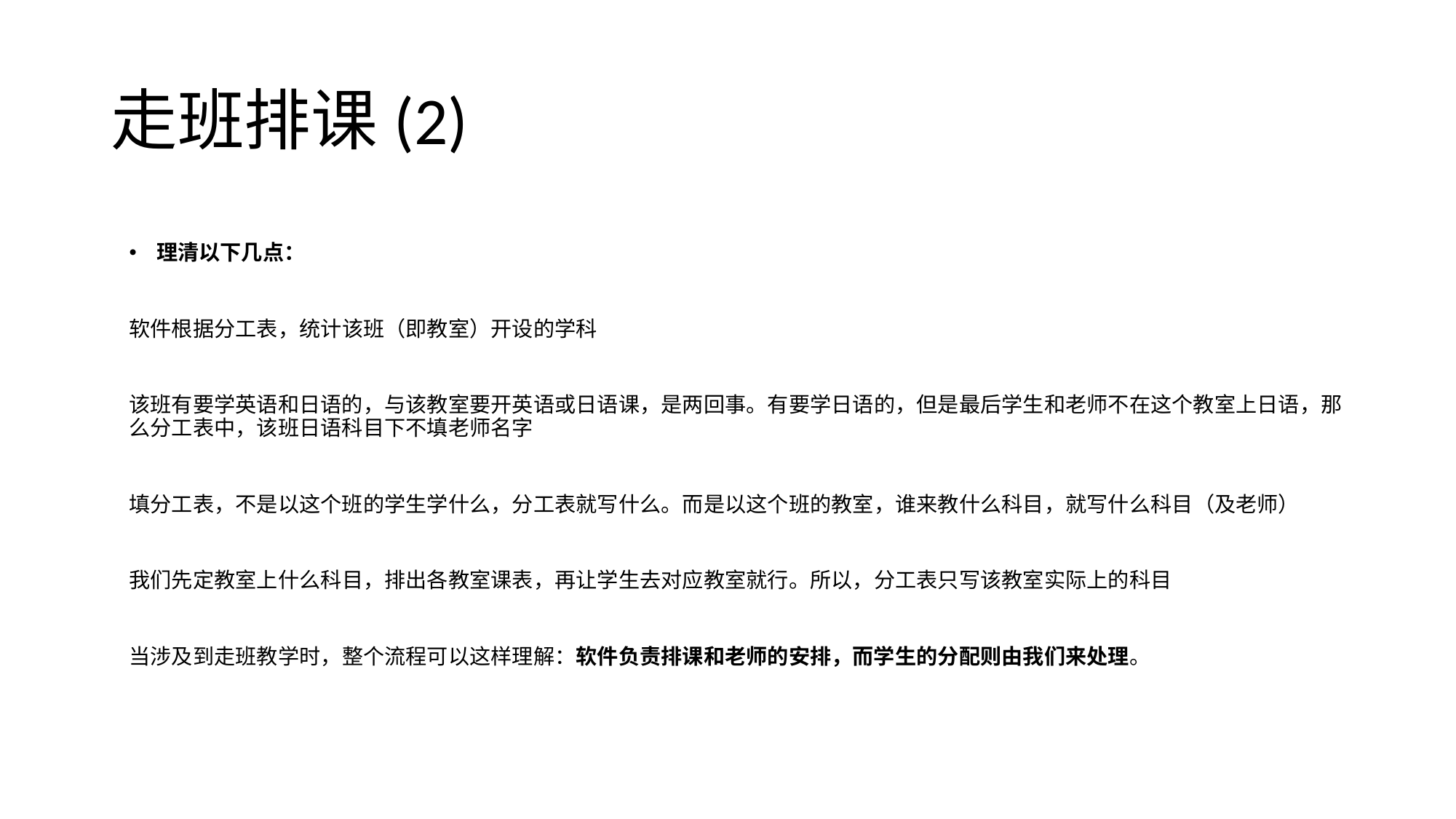

# 走班排课(2)
理清以下几点：

软件根据分工表，统计该班（即教室）开设的学科

该班有要学英语和日语的，与该教室要开英语或日语课，是两回事。有要学日语的，但是最后学生和老师不在这个教室上日语，那么分工表中，该班日语科目下不填老师名字

填分工表，不是以这个班的学生学什么，分工表就写什么。而是以这个班的教室，谁来教什么科目，就写什么科目（及老师）

我们先定教室上什么科目，排出各教室课表，再让学生去对应教室就行。所以，分工表只写该教室实际上的科目

当涉及到走班教学时，整个流程可以这样理解：软件负责排课和老师的安排，而学生的分配则由我们来处理。